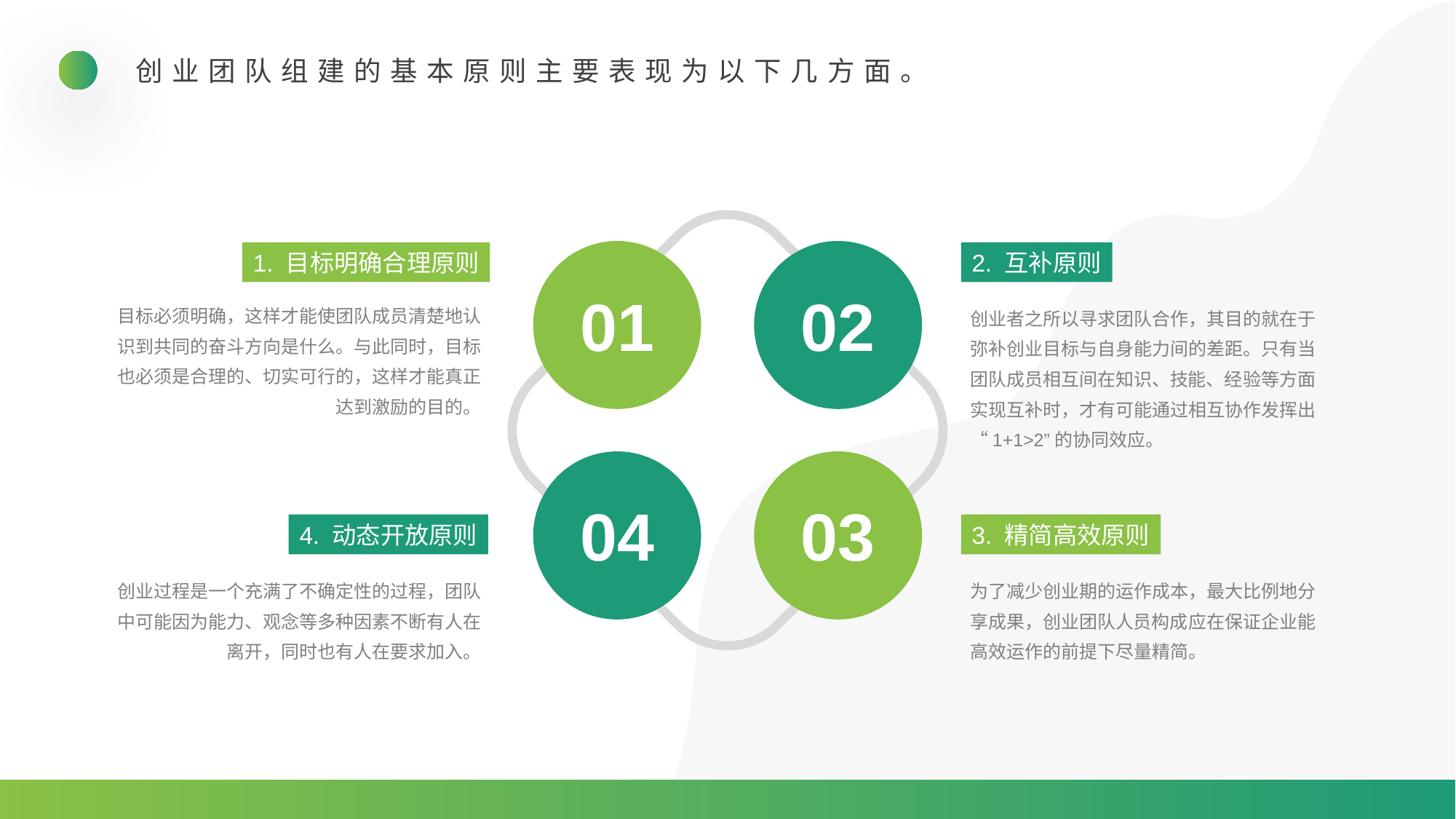

创业团队组建的基本原则主要表现为以下几方面。

1. 目标明确合理原则
2. 互补原则
01
02
目标必须明确，这样才能使团队成员清楚地认识到共同的奋斗方向是什么。与此同时，目标也必须是合理的、切实可行的，这样才能真正达到激励的目的。
创业者之所以寻求团队合作，其目的就在于弥补创业目标与自身能力间的差距。只有当团队成员相互间在知识、技能、经验等方面实现互补时，才有可能通过相互协作发挥出“1+1>2”的协同效应。
04
03
4. 动态开放原则
3. 精简高效原则
创业过程是一个充满了不确定性的过程，团队中可能因为能力、观念等多种因素不断有人在离开，同时也有人在要求加入。
为了减少创业期的运作成本，最大比例地分享成果，创业团队人员构成应在保证企业能高效运作的前提下尽量精简。